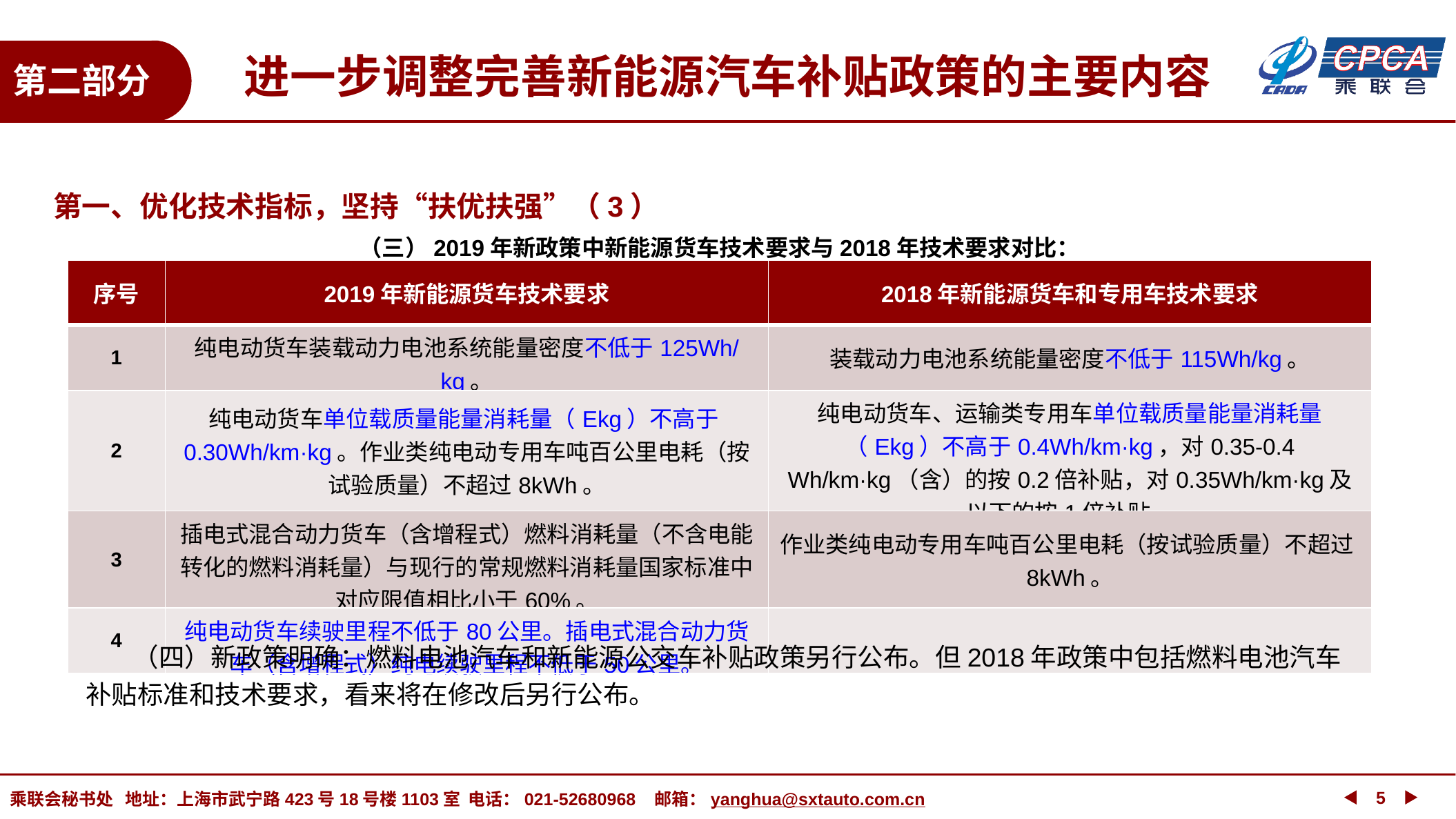

进一步调整完善新能源汽车补贴政策的主要内容
第二部分
第一、优化技术指标，坚持“扶优扶强”（3）
（三）2019年新政策中新能源货车技术要求与2018年技术要求对比：
| 序号 | 2019年新能源货车技术要求 | 2018年新能源货车和专用车技术要求 |
| --- | --- | --- |
| 1 | 纯电动货车装载动力电池系统能量密度不低于125Wh/kg。 | 装载动力电池系统能量密度不低于115Wh/kg。 |
| 2 | 纯电动货车单位载质量能量消耗量（Ekg）不高于0.30Wh/km·kg。作业类纯电动专用车吨百公里电耗（按试验质量）不超过8kWh。 | 纯电动货车、运输类专用车单位载质量能量消耗量（Ekg）不高于0.4Wh/km·kg，对0.35-0.4 Wh/km·kg（含）的按0.2倍补贴，对0.35Wh/km·kg及以下的按1倍补贴。 |
| 3 | 插电式混合动力货车（含增程式）燃料消耗量（不含电能转化的燃料消耗量）与现行的常规燃料消耗量国家标准中对应限值相比小于60%。 | 作业类纯电动专用车吨百公里电耗（按试验质量）不超过8kWh。 |
| 4 | 纯电动货车续驶里程不低于80公里。插电式混合动力货车（含增程式）纯电续驶里程不低于50公里。 |  |
       （四）新政策明确：燃料电池汽车和新能源公交车补贴政策另行公布。但2018年政策中包括燃料电池汽车补贴标准和技术要求，看来将在修改后另行公布。